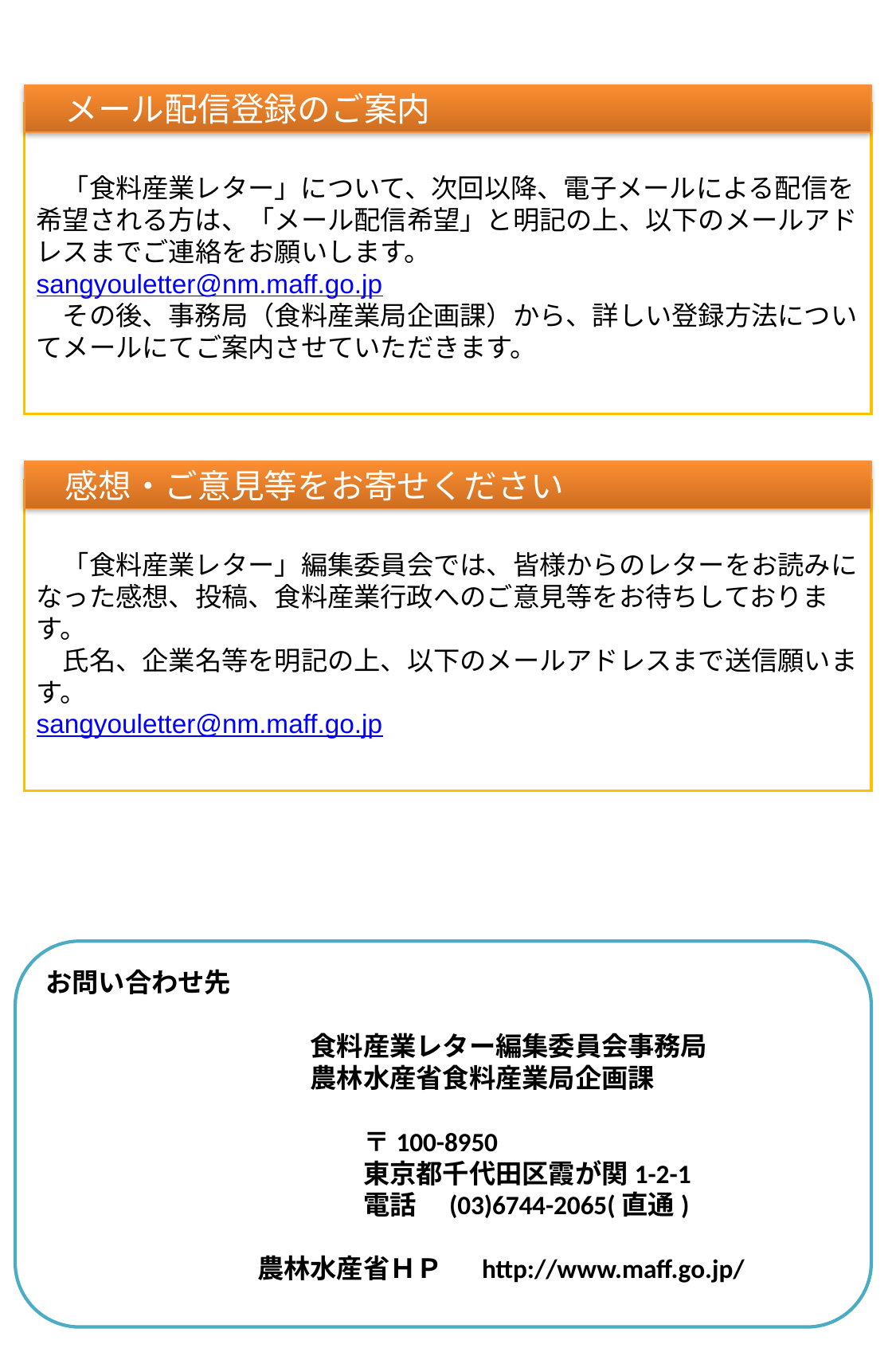

メール配信登録のご案内

　「食料産業レター」について、次回以降、電子メールによる配信を希望される方は、「メール配信希望」と明記の上、以下のメールアドレスまでご連絡をお願いします。
sangyouletter@nm.maff.go.jp
　その後、事務局（食料産業局企画課）から、詳しい登録方法についてメールにてご案内させていただきます。
　感想・ご意見等をお寄せください

　「食料産業レター」編集委員会では、皆様からのレターをお読みになった感想、投稿、食料産業行政へのご意見等をお待ちしております。
　氏名、企業名等を明記の上、以下のメールアドレスまで送信願います。
sangyouletter@nm.maff.go.jp

お問い合わせ先

　　　　　　　　　　食料産業レター編集委員会事務局
　　　　　　　　　　農林水産省食料産業局企画課

　　　　　　　　　　　　〒100-8950
　　　　　　　　　　　　東京都千代田区霞が関1-2-1
　　　　　　　　　　　　電話　(03)6744-2065(直通)

　　　　　　　　農林水産省ＨＰ　 http://www.maff.go.jp/